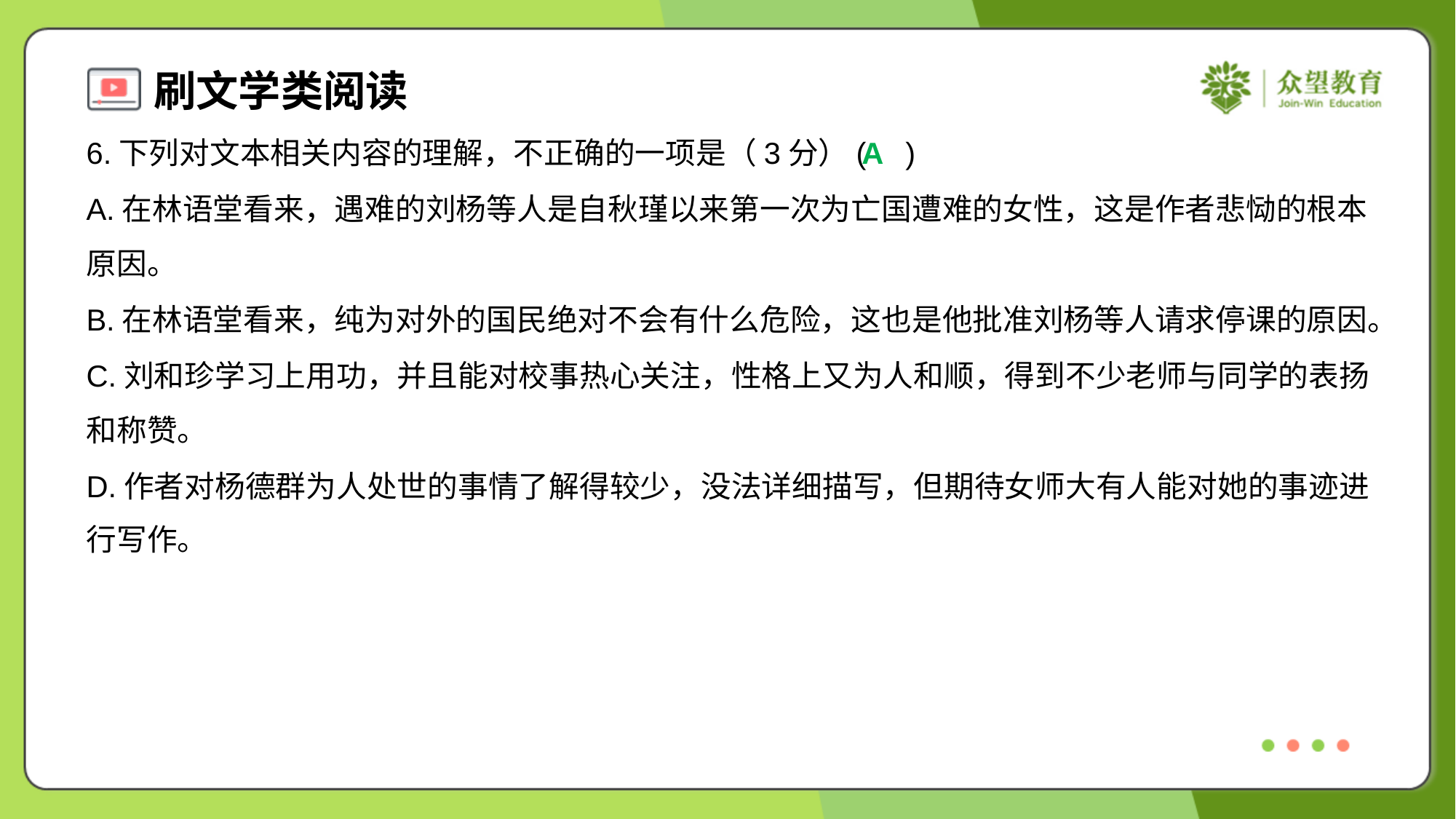

6.下列对文本相关内容的理解，不正确的一项是（3分）(     )
A
A.在林语堂看来，遇难的刘杨等人是自秋瑾以来第一次为亡国遭难的女性，这是作者悲恸的根本
原因。
B.在林语堂看来，纯为对外的国民绝对不会有什么危险，这也是他批准刘杨等人请求停课的原因。
C.刘和珍学习上用功，并且能对校事热心关注，性格上又为人和顺，得到不少老师与同学的表扬
和称赞。
D.作者对杨德群为人处世的事情了解得较少，没法详细描写，但期待女师大有人能对她的事迹进
行写作。